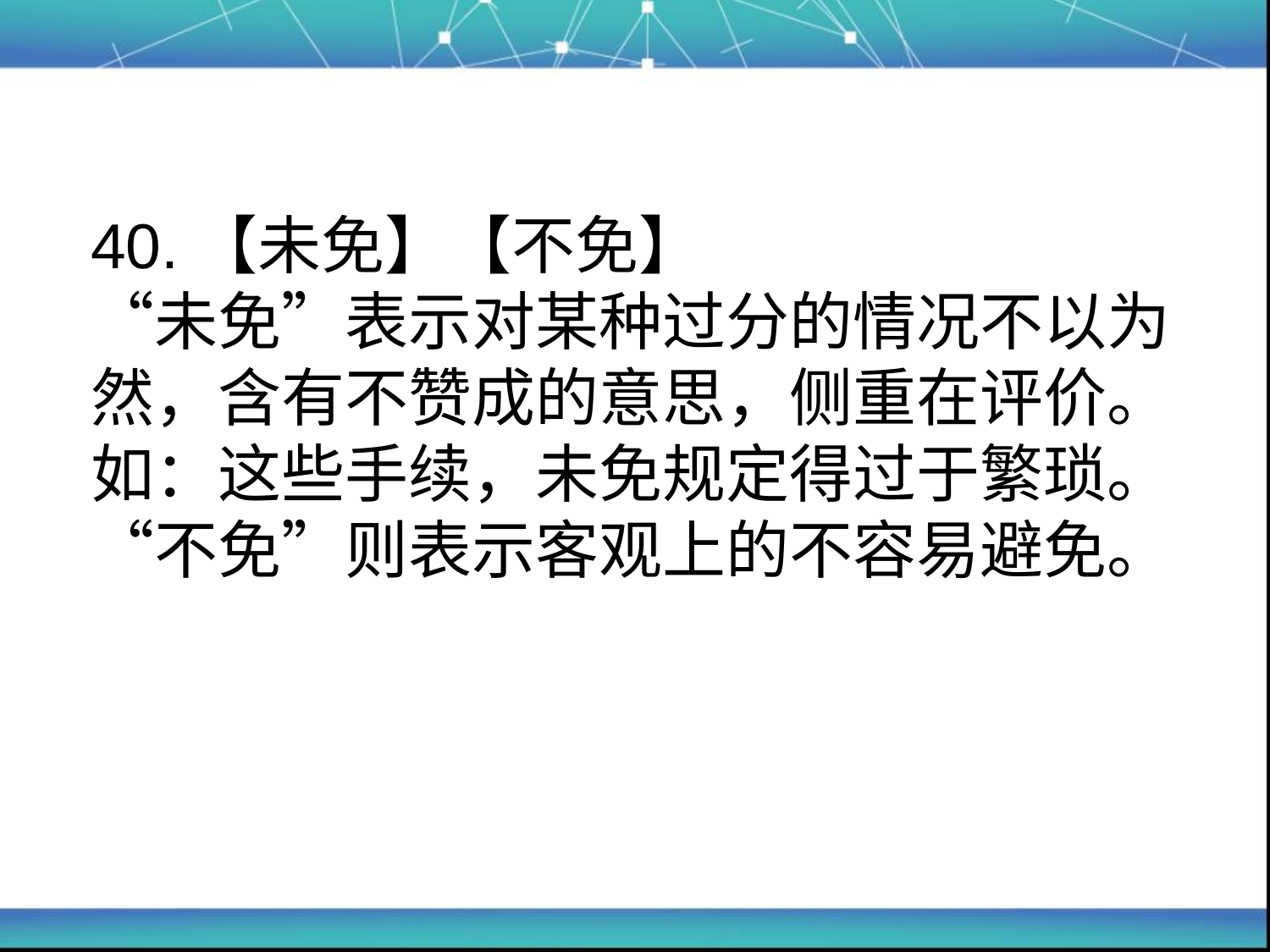

# 40.【未免】【不免】 “未免”表示对某种过分的情况不以为然，含有不赞成的意思，侧重在评价。如：这些手续，未免规定得过于繁琐。   “不免”则表示客观上的不容易避免。